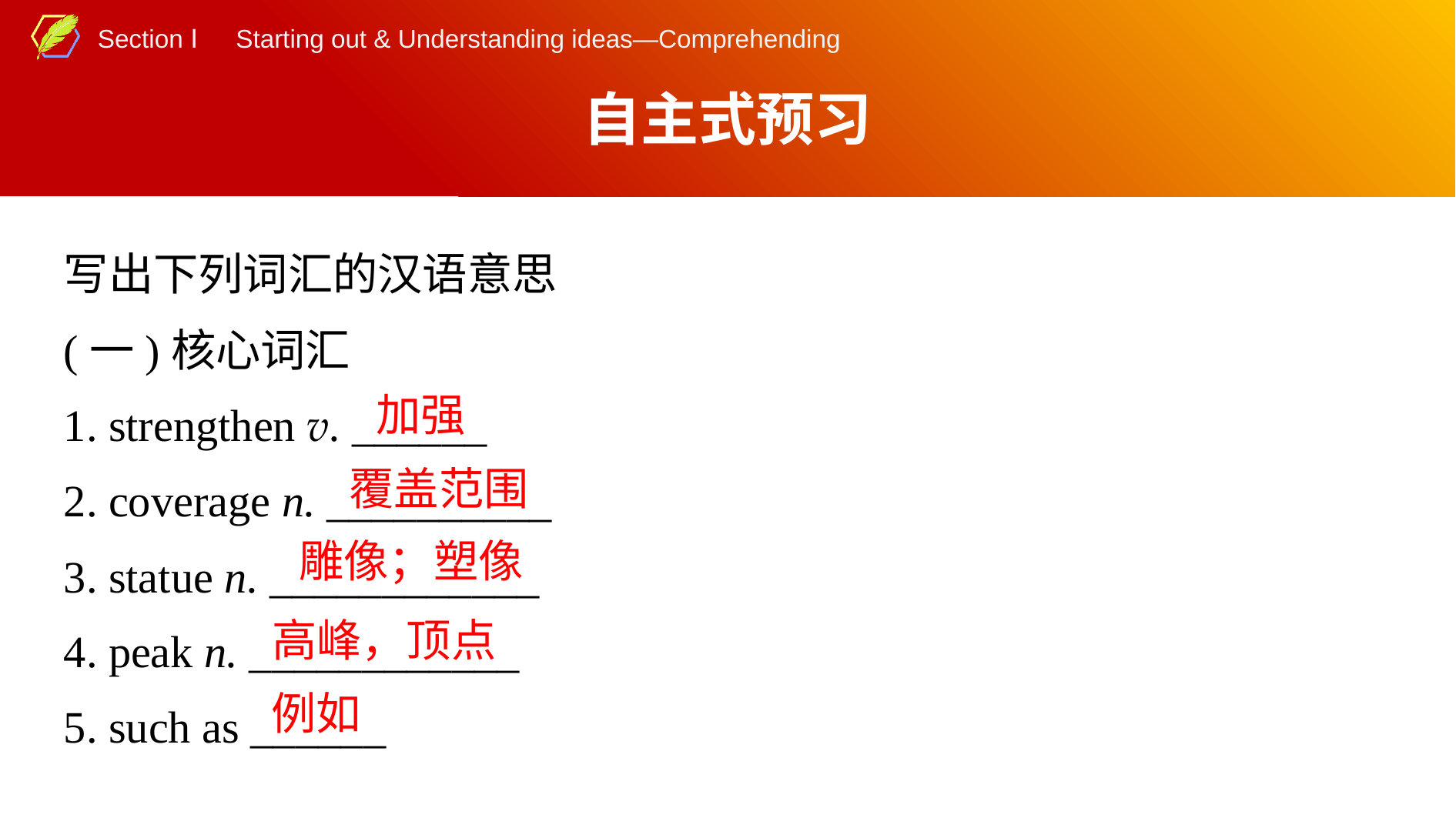

自主式预习
写出下列词汇的汉语意思
(一)核心词汇
1. strengthen v. ______
2. coverage n. __________
3. statue n. ____________
4. peak n. ____________
5. such as ______
加强
覆盖范围
雕像；塑像
高峰，顶点
例如